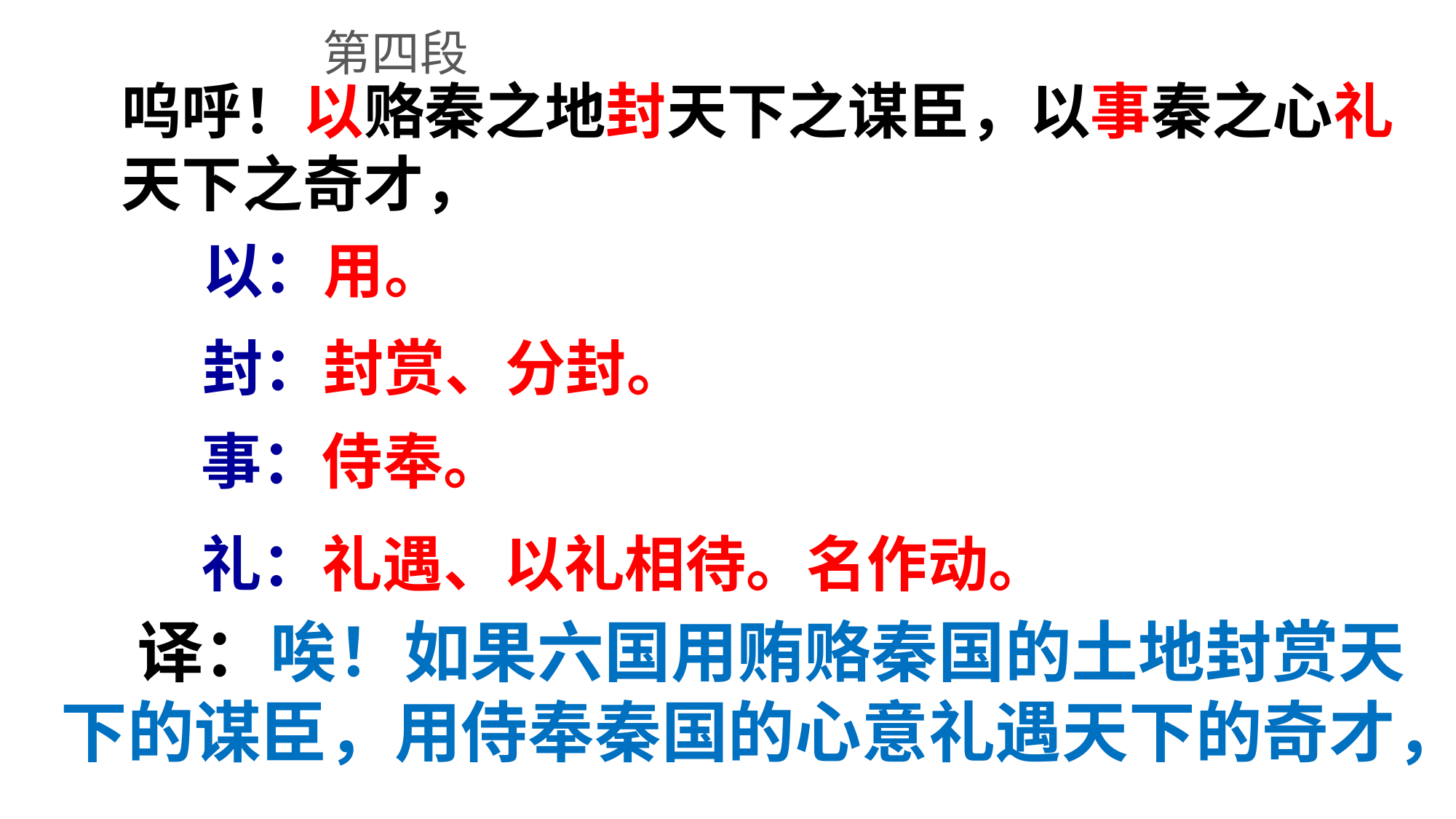

第四段
呜呼！以赂秦之地封天下之谋臣，以事秦之心礼天下之奇才，
以：用。
封：封赏、分封。
事：侍奉。
礼：礼遇、以礼相待。名作动。
    译：唉！如果六国用贿赂秦国的土地封赏天下的谋臣，用侍奉秦国的心意礼遇天下的奇才，